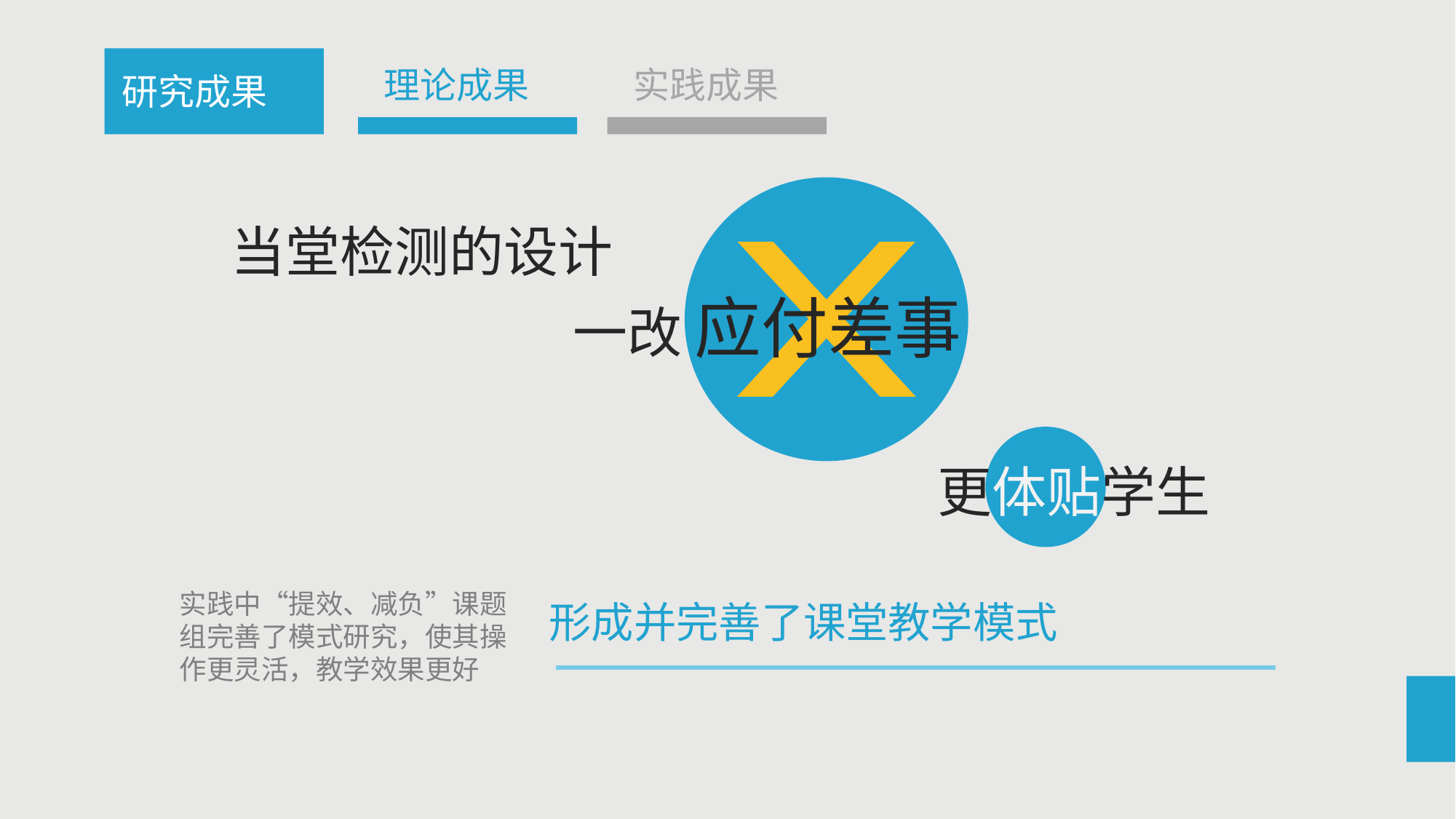

理论成果

实践成果
研究成果

当堂检测的设计
一改 应付差事

更体贴学生
实践中“提效、减负”课题组完善了模式研究，使其操作更灵活，教学效果更好
形成并完善了课堂教学模式